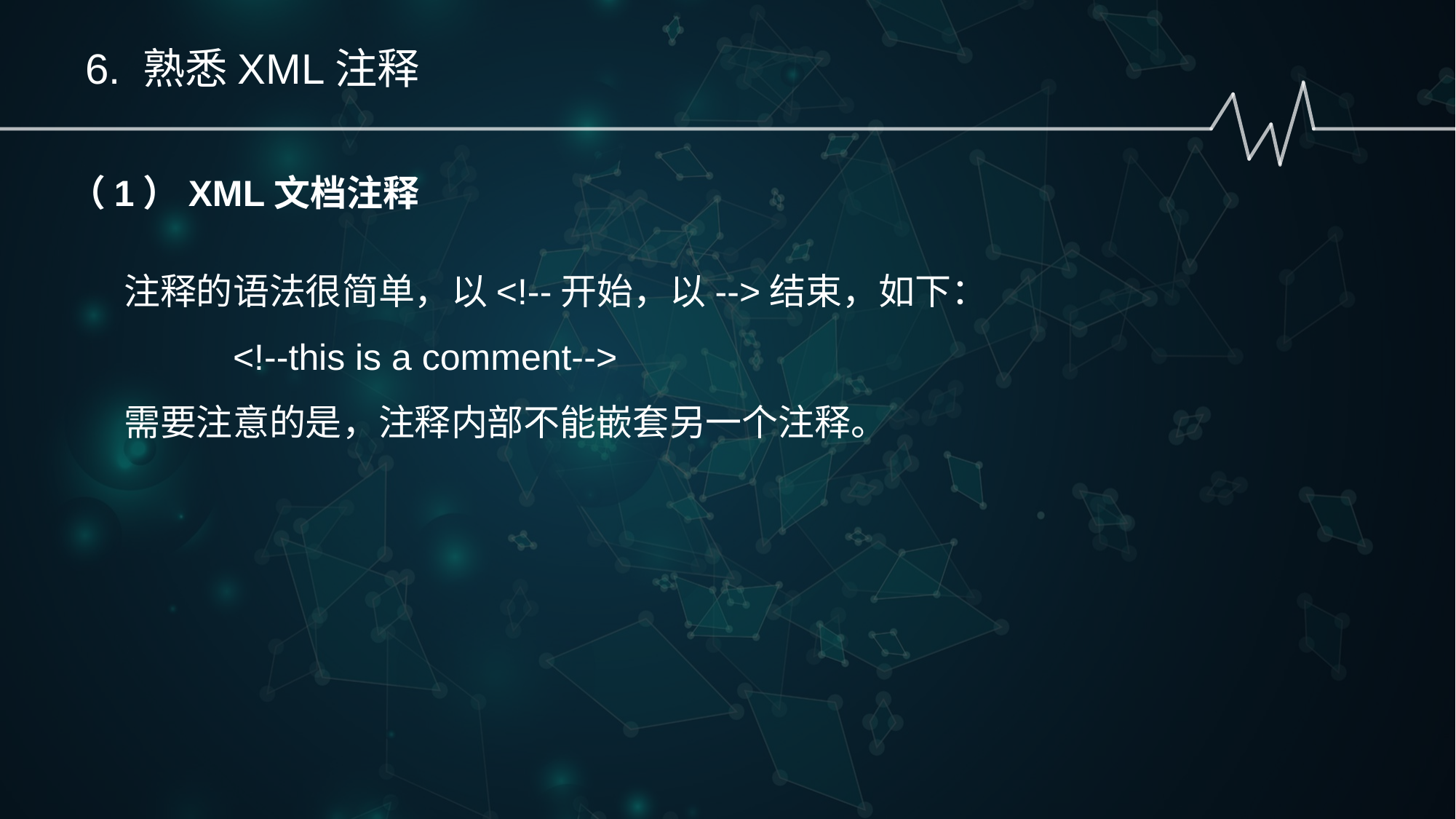

6. 熟悉XML注释
（1）XML文档注释

注释的语法很简单，以<!--开始，以-->结束，如下：
	<!--this is a comment-->
需要注意的是，注释内部不能嵌套另一个注释。